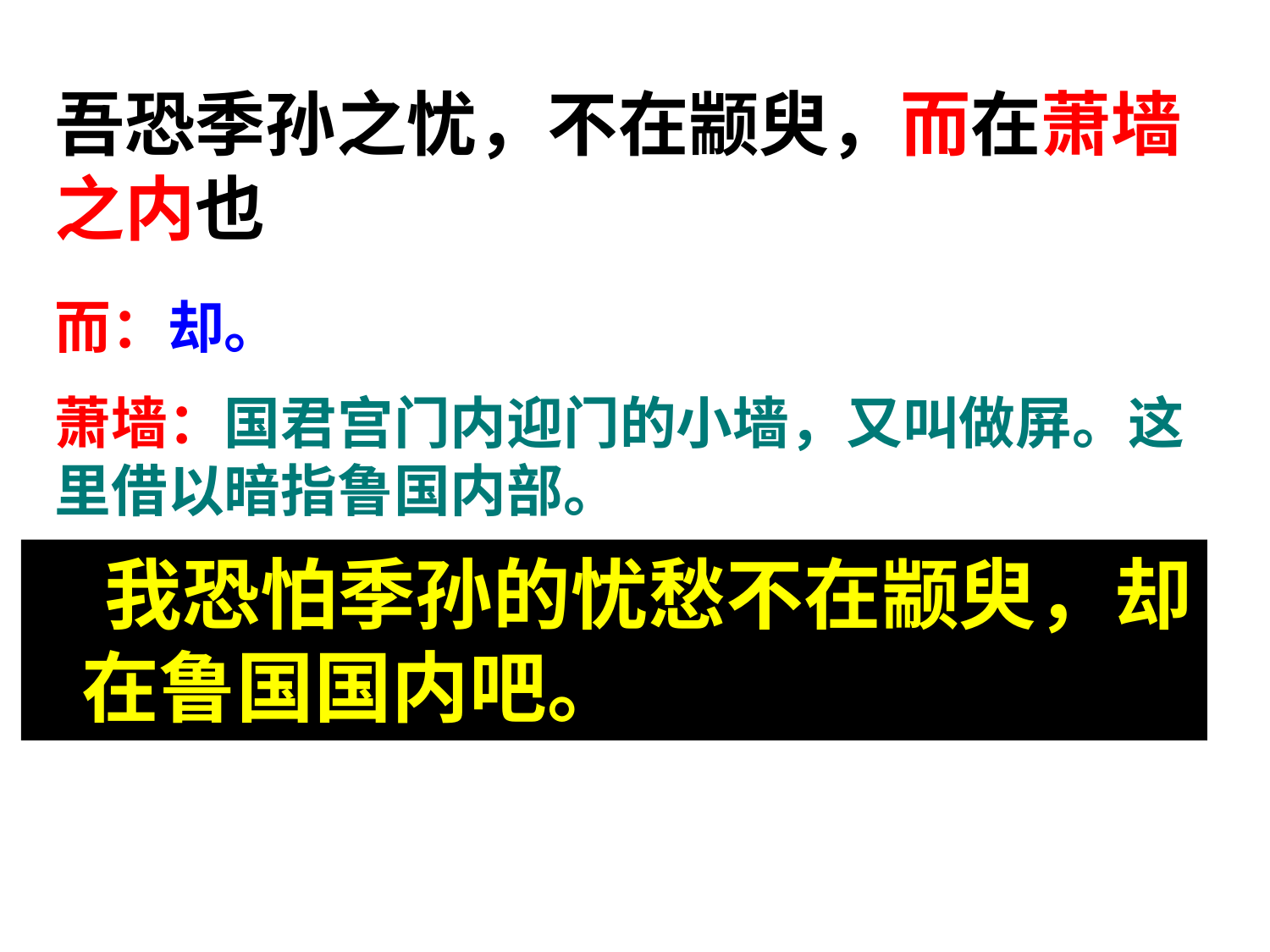

# 吾恐季孙之忧，不在颛臾，而在萧墙之内也
而：却。
萧墙：国君宫门内迎门的小墙，又叫做屏。这里借以暗指鲁国内部。
   我恐怕季孙的忧愁不在颛臾，却在鲁国国内吧。